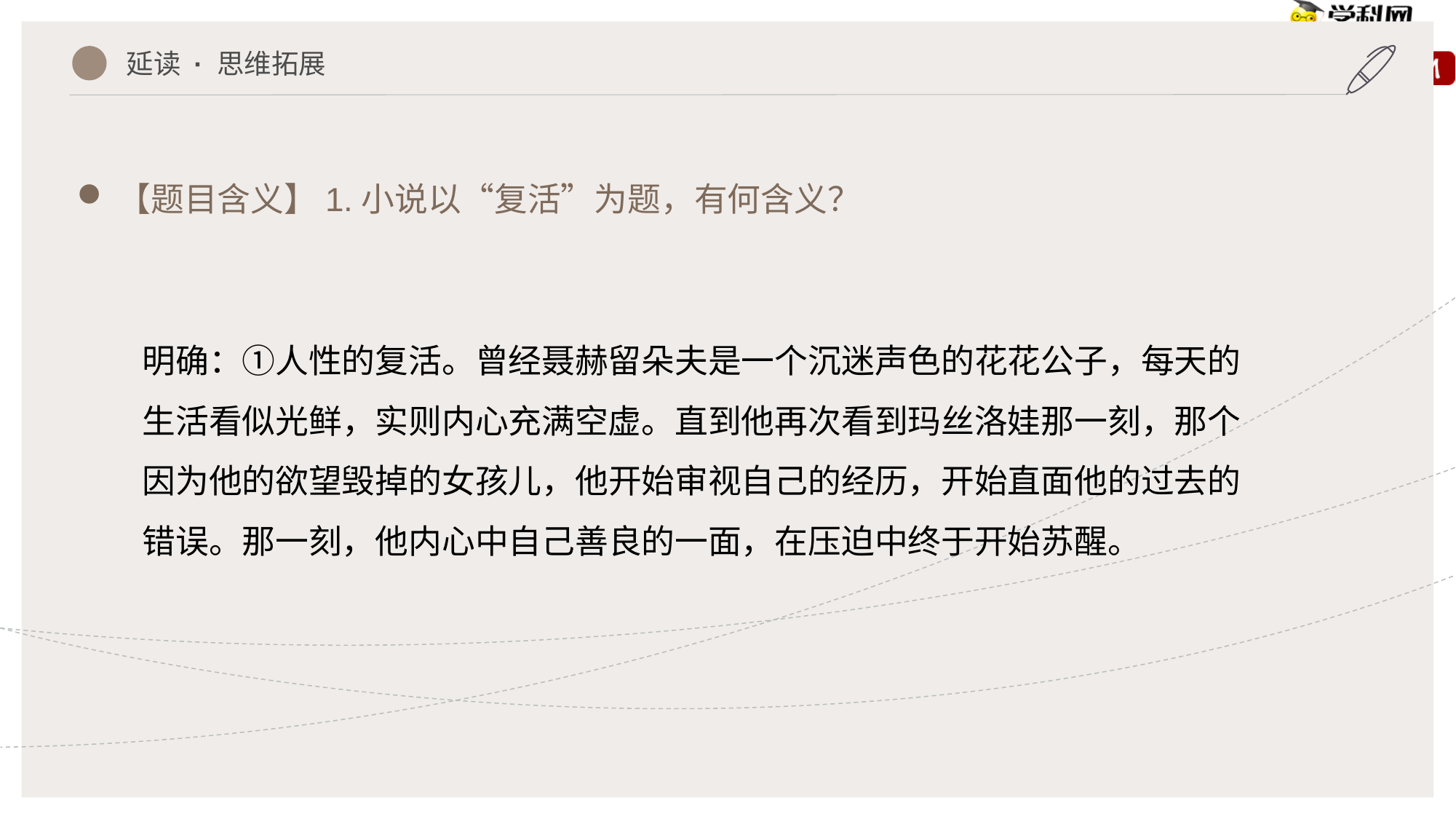

延读 · 思维拓展

【题目含义】1.小说以“复活”为题，有何含义？

明确：①人性的复活。曾经聂赫留朵夫是一个沉迷声色的花花公子，每天的生活看似光鲜，实则内心充满空虚。直到他再次看到玛丝洛娃那一刻，那个因为他的欲望毁掉的女孩儿，他开始审视自己的经历，开始直面他的过去的错误。那一刻，他内心中自己善良的一面，在压迫中终于开始苏醒。